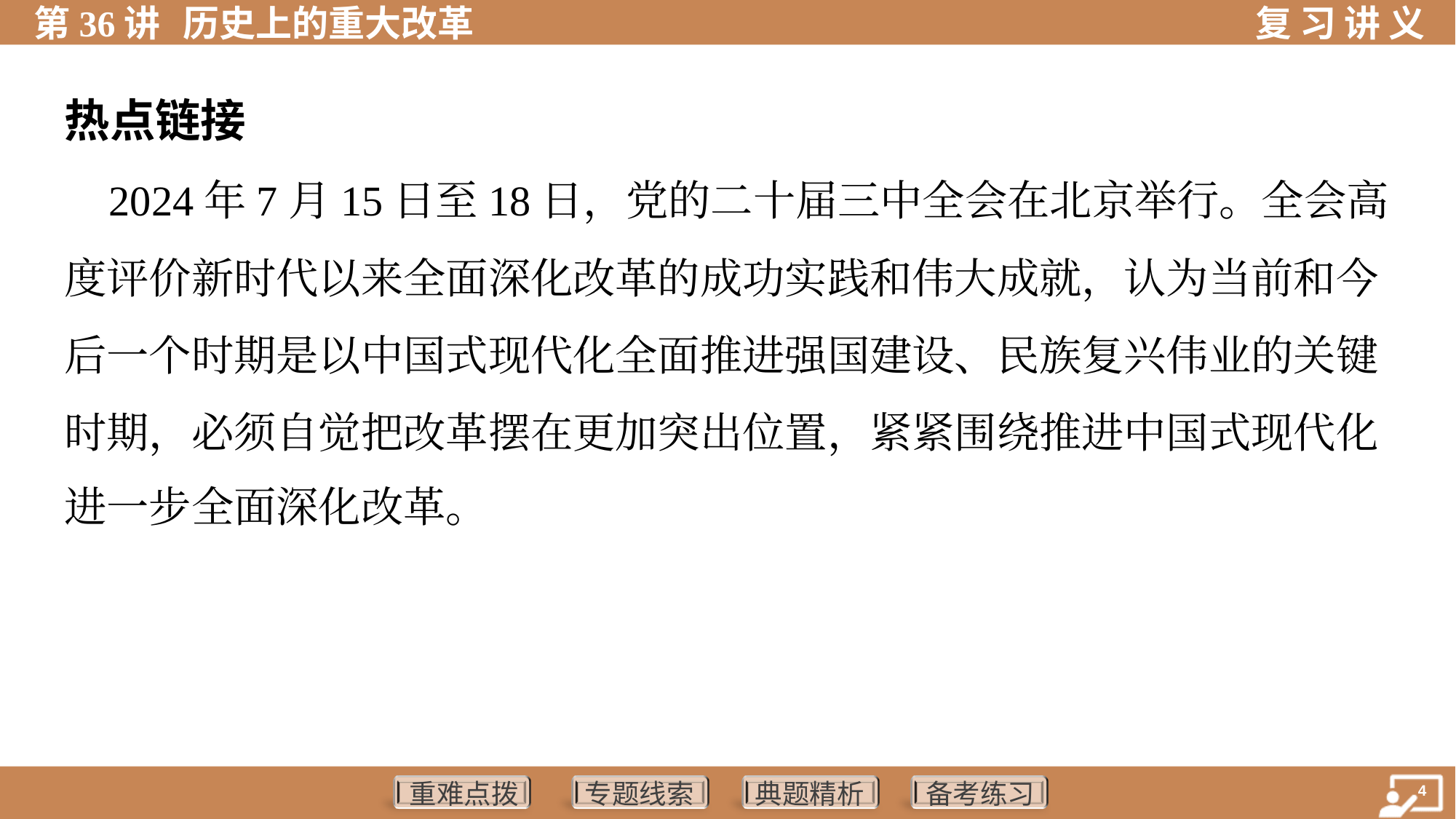

热点链接
    2024年7月15日至18日，党的二十届三中全会在北京举行。全会高
度评价新时代以来全面深化改革的成功实践和伟大成就，认为当前和今
后一个时期是以中国式现代化全面推进强国建设、民族复兴伟业的关键
时期，必须自觉把改革摆在更加突出位置，紧紧围绕推进中国式现代化
进一步全面深化改革。